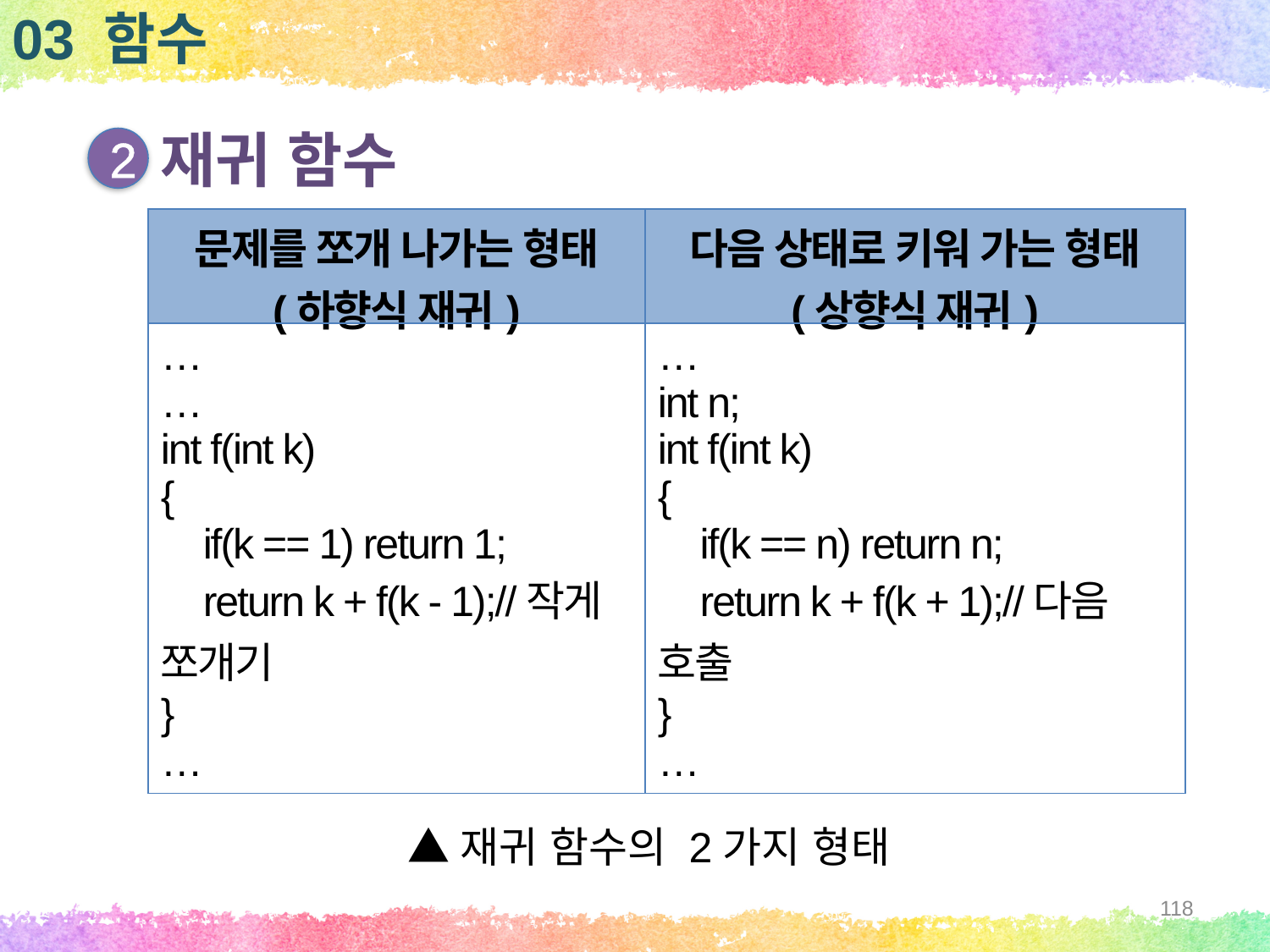

03 함수
재귀 함수
2
| 문제를 쪼개 나가는 형태 (하향식 재귀) | 다음 상태로 키워 가는 형태 (상향식 재귀) |
| --- | --- |
| … … int f(int k) { if(k == 1) return 1; return k + f(k - 1);//작게 쪼개기 } … | … int n; int f(int k) { if(k == n) return n; return k + f(k + 1);//다음 호출 } … |
▲재귀 함수의 2가지 형태
118